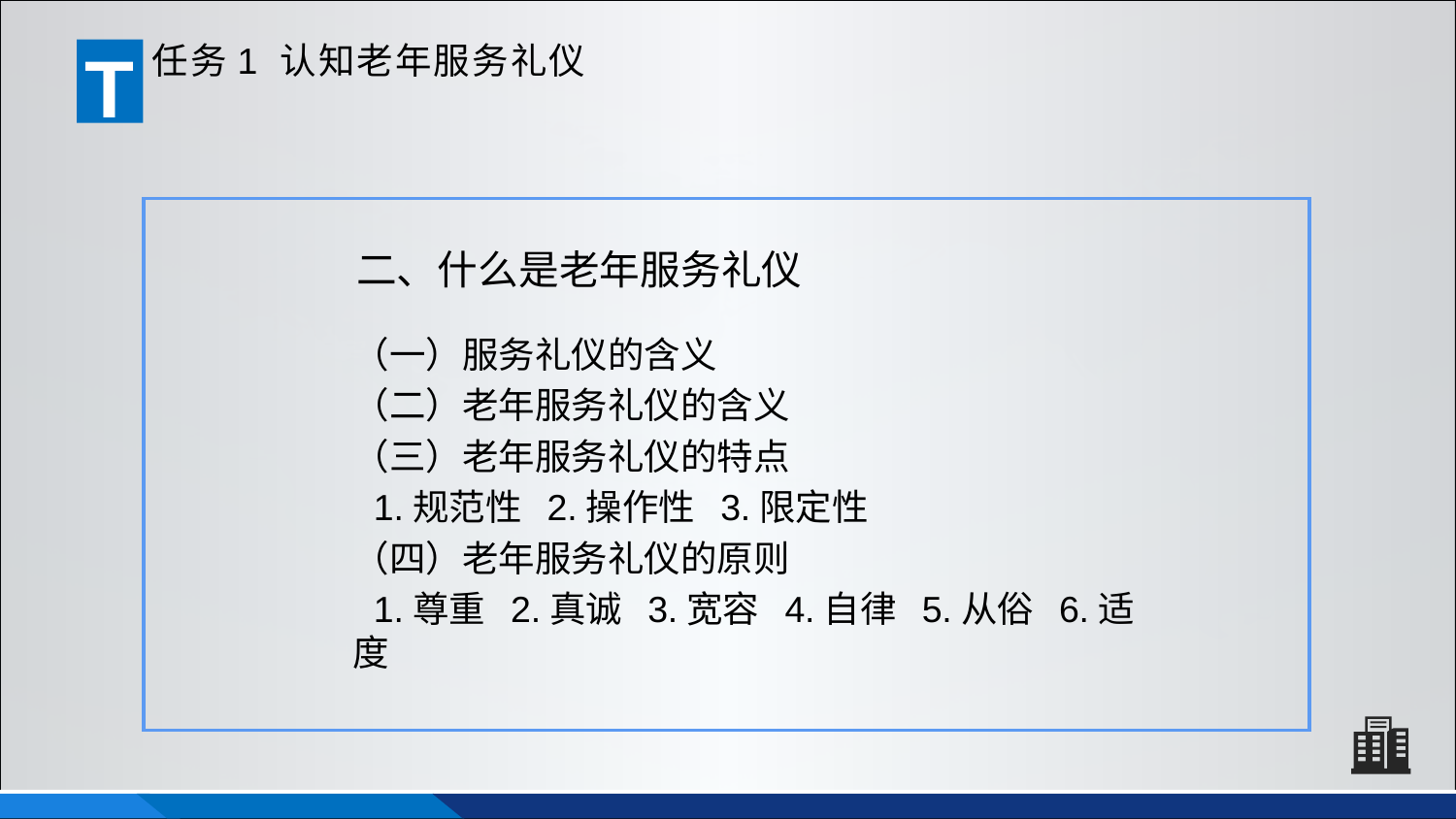

T
任务1 认知老年服务礼仪

二、什么是老年服务礼仪
（一）服务礼仪的含义
（二）老年服务礼仪的含义
（三）老年服务礼仪的特点
  1.规范性  2.操作性  3.限定性
（四）老年服务礼仪的原则
  1.尊重  2.真诚  3.宽容  4.自律  5.从俗  6.适度